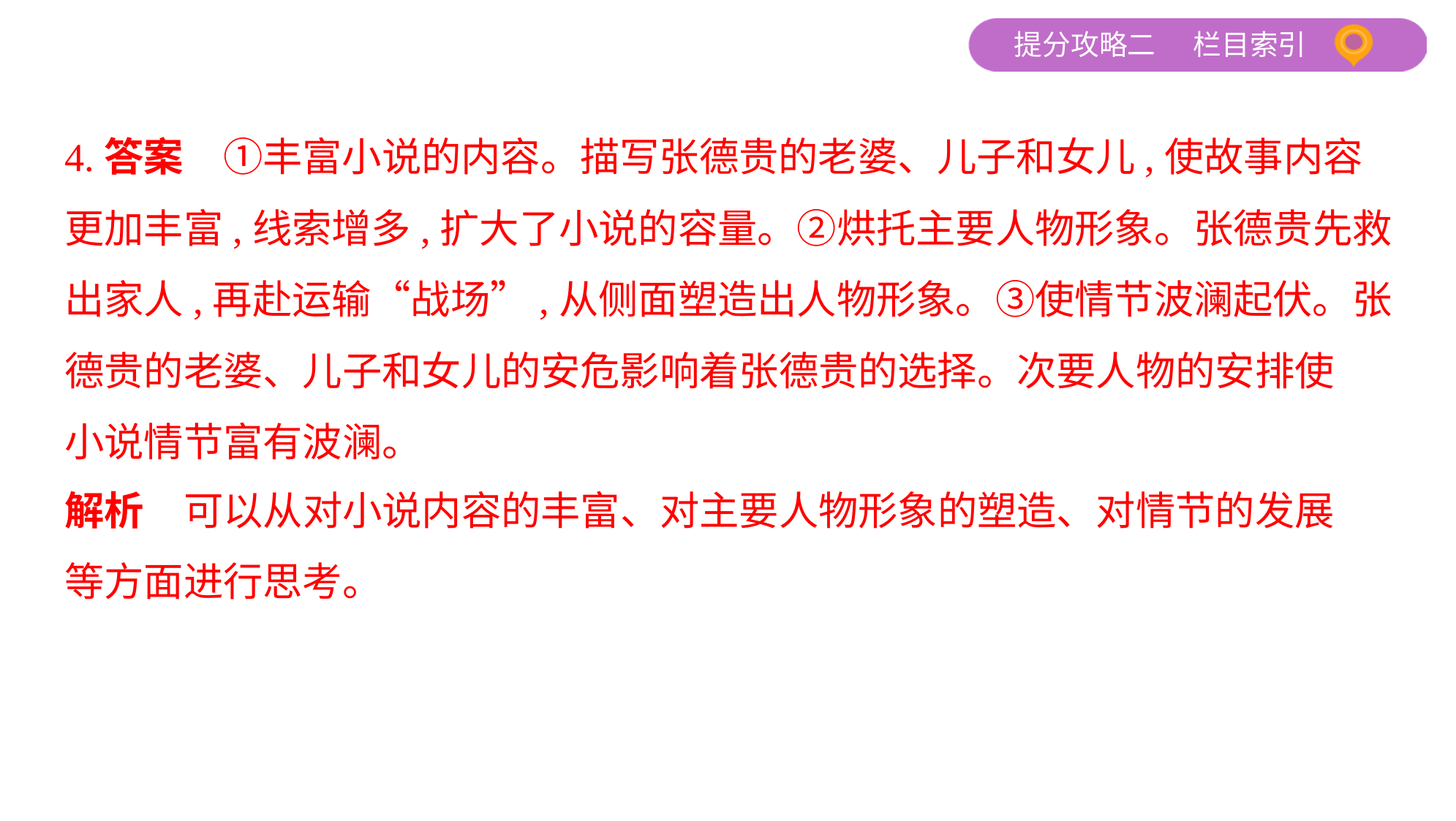

4.答案　①丰富小说的内容。描写张德贵的老婆、儿子和女儿,使故事内容
更加丰富,线索增多,扩大了小说的容量。②烘托主要人物形象。张德贵先救
出家人,再赴运输“战场”,从侧面塑造出人物形象。③使情节波澜起伏。张
德贵的老婆、儿子和女儿的安危影响着张德贵的选择。次要人物的安排使
小说情节富有波澜。
解析　可以从对小说内容的丰富、对主要人物形象的塑造、对情节的发展
等方面进行思考。